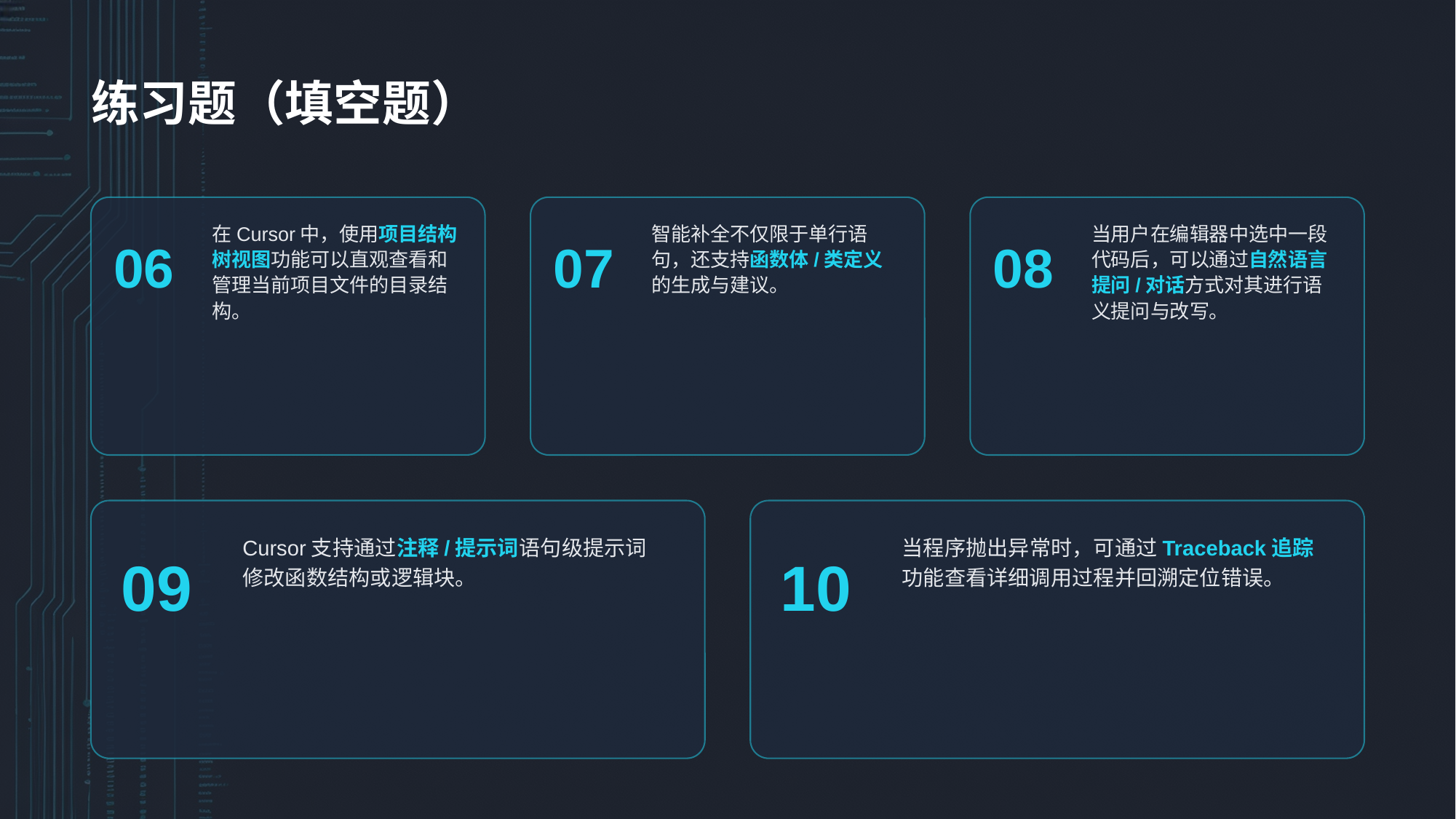

练习题（填空题）

06
在Cursor中，使用项目结构树视图功能可以直观查看和管理当前项目文件的目录结构。
07
智能补全不仅限于单行语句，还支持函数体/类定义的生成与建议。
08
当用户在编辑器中选中一段代码后，可以通过自然语言提问/对话方式对其进行语义提问与改写。

09
Cursor支持通过注释/提示词语句级提示词修改函数结构或逻辑块。
10
当程序抛出异常时，可通过Traceback追踪功能查看详细调用过程并回溯定位错误。